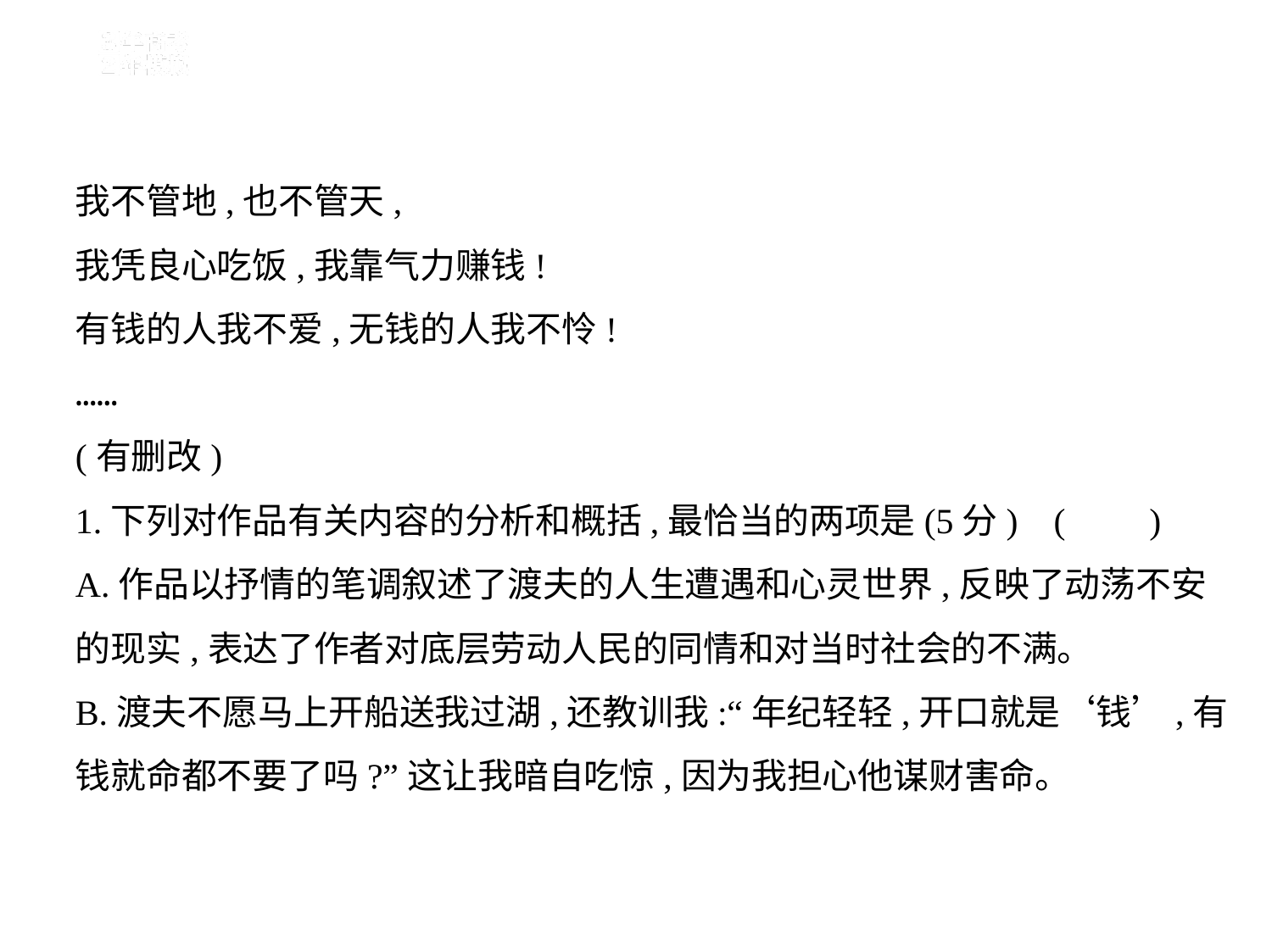

我不管地,也不管天,
我凭良心吃饭,我靠气力赚钱!
有钱的人我不爱,无钱的人我不怜!
……
(有删改)
1.下列对作品有关内容的分析和概括,最恰当的两项是(5分) (　    )
A.作品以抒情的笔调叙述了渡夫的人生遭遇和心灵世界,反映了动荡不安
的现实,表达了作者对底层劳动人民的同情和对当时社会的不满。
B.渡夫不愿马上开船送我过湖,还教训我:“年纪轻轻,开口就是‘钱’,有
钱就命都不要了吗?”这让我暗自吃惊,因为我担心他谋财害命。